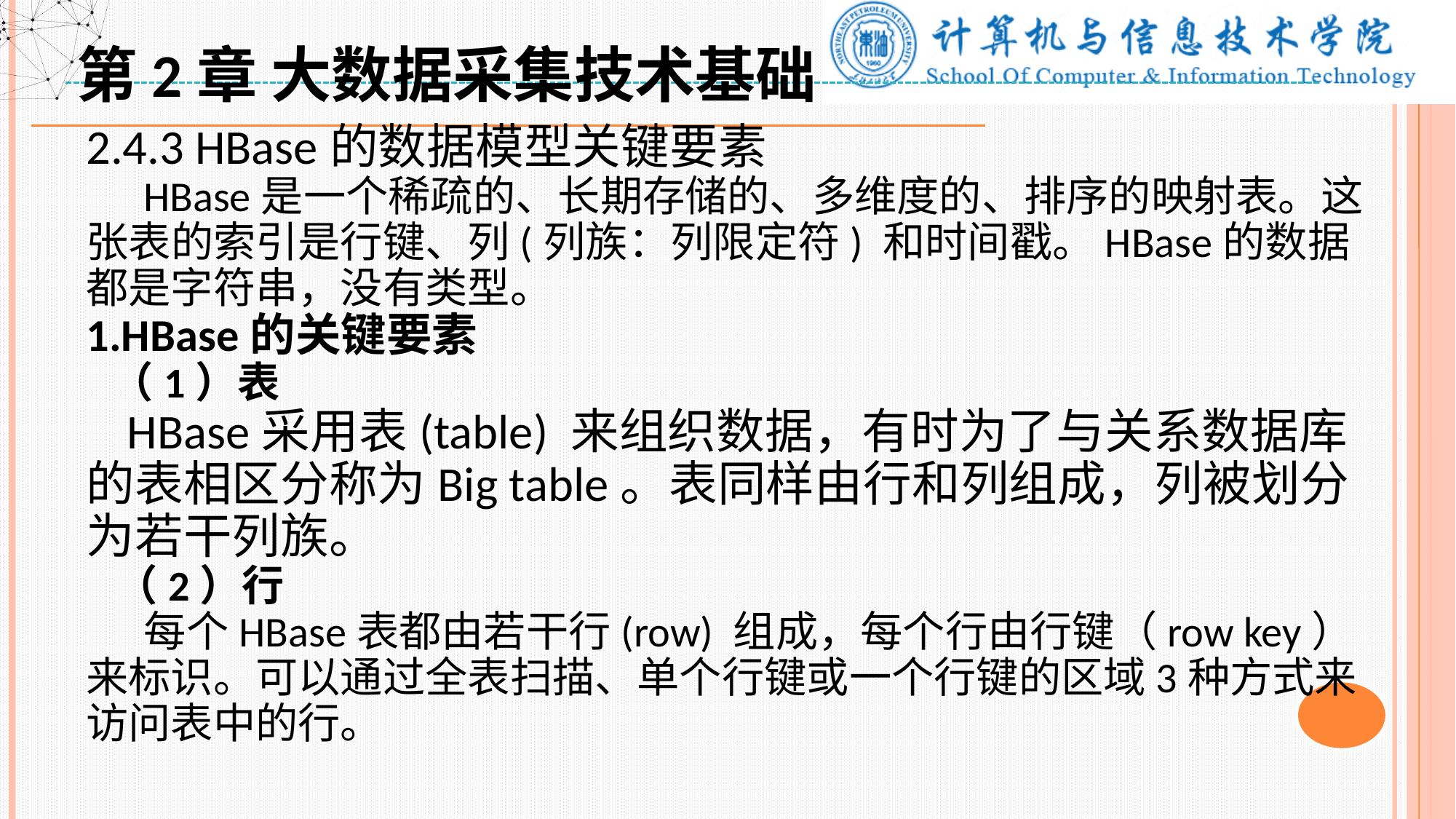

第2章 大数据采集技术基础
2.4.3 HBase的数据模型关键要素
       HBase是一个稀疏的、长期存储的、多维度的、排序的映射表。这张表的索引是行键、列(列族：列限定符) 和时间戳。HBase的数据都是字符串，没有类型。
1.HBase的关键要素
  （1）表
     HBase采用表(table) 来组织数据，有时为了与关系数据库的表相区分称为Big table。表同样由行和列组成，列被划分为若干列族。
  （2）行
      每个HBase表都由若干行(row) 组成，每个行由行键（row key）来标识。可以通过全表扫描、单个行键或一个行键的区域3种方式来访问表中的行。